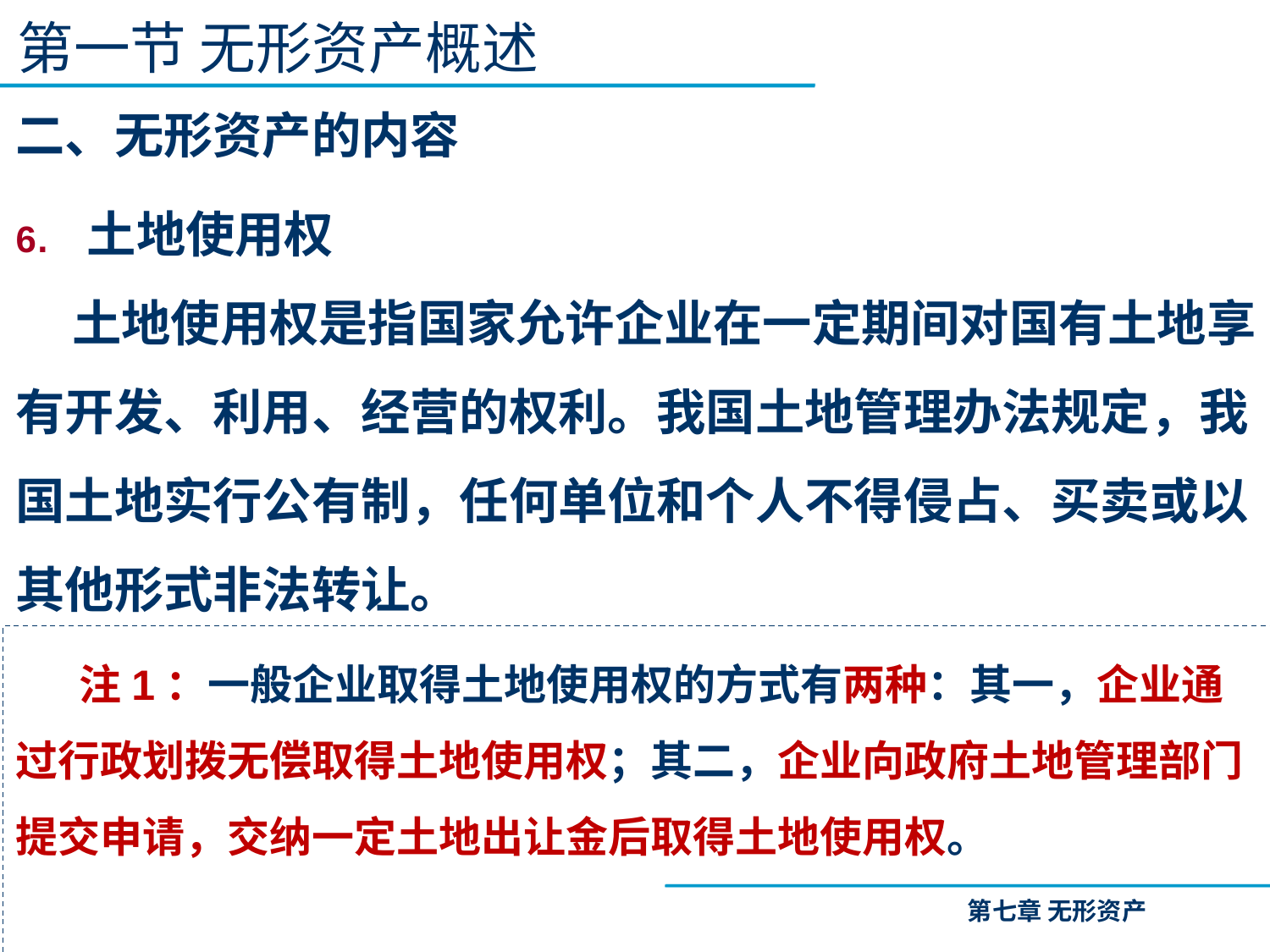

第一节 无形资产概述
二、无形资产的内容
土地使用权
    土地使用权是指国家允许企业在一定期间对国有土地享有开发、利用、经营的权利。我国土地管理办法规定，我国土地实行公有制，任何单位和个人不得侵占、买卖或以其他形式非法转让。
注1：一般企业取得土地使用权的方式有两种：其一，企业通过行政划拨无偿取得土地使用权；其二，企业向政府土地管理部门提交申请，交纳一定土地出让金后取得土地使用权。